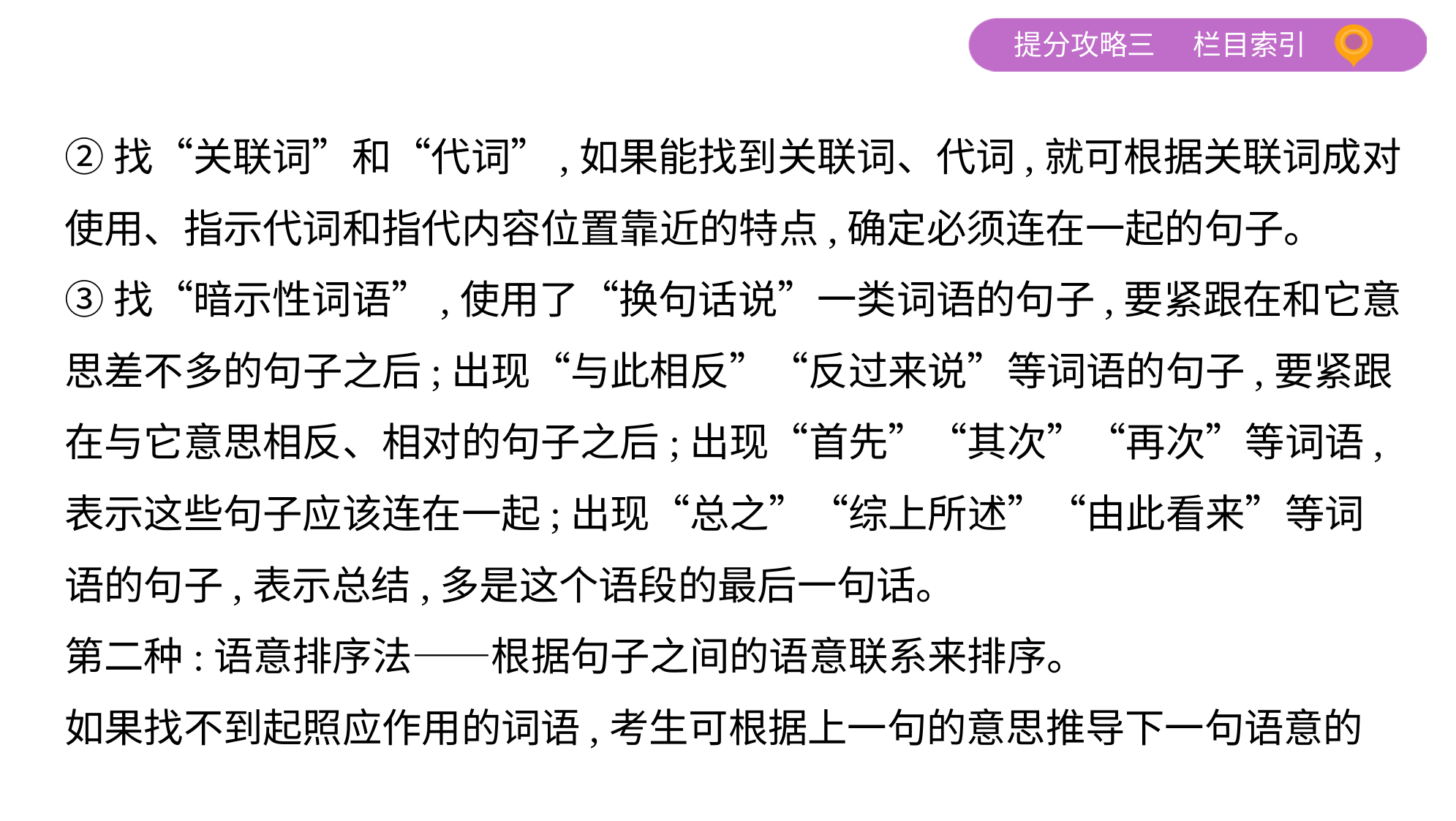

②找“关联词”和“代词”,如果能找到关联词、代词,就可根据关联词成对
使用、指示代词和指代内容位置靠近的特点,确定必须连在一起的句子。
③找“暗示性词语”,使用了“换句话说”一类词语的句子,要紧跟在和它意
思差不多的句子之后;出现“与此相反”“反过来说”等词语的句子,要紧跟
在与它意思相反、相对的句子之后;出现“首先”“其次”“再次”等词语,
表示这些句子应该连在一起;出现“总之”“综上所述”“由此看来”等词
语的句子,表示总结,多是这个语段的最后一句话。
第二种:语意排序法——根据句子之间的语意联系来排序。
如果找不到起照应作用的词语,考生可根据上一句的意思推导下一句语意的